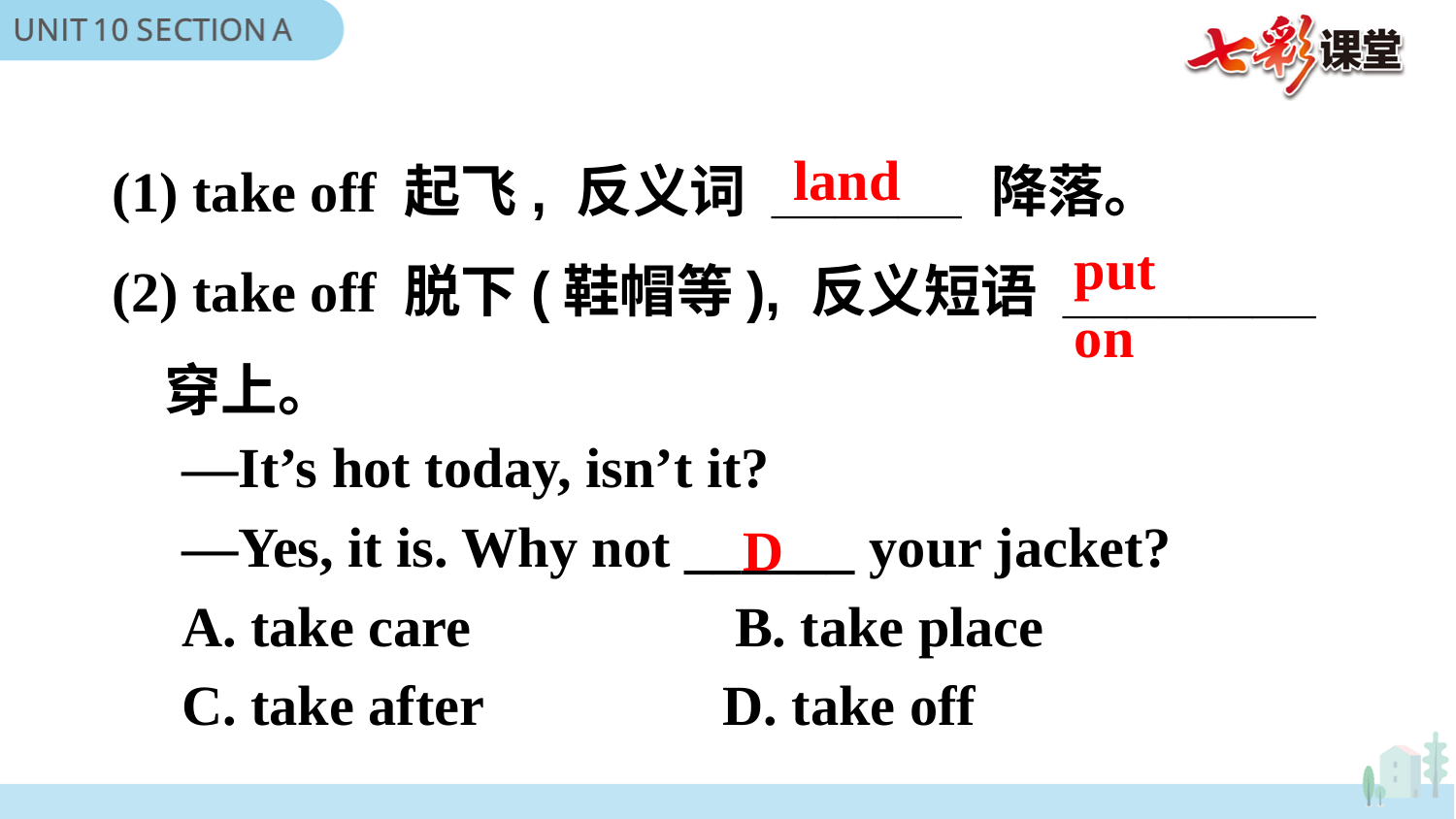

(1) take off 起飞, 反义词 ______ 降落。
(2) take off 脱下(鞋帽等), 反义短语 ________
   穿上。
land
put on
—It’s hot today, isn’t it?
—Yes, it is. Why not ______ your jacket?
A. take care　              B. take place
C. take after                 D. take off
D